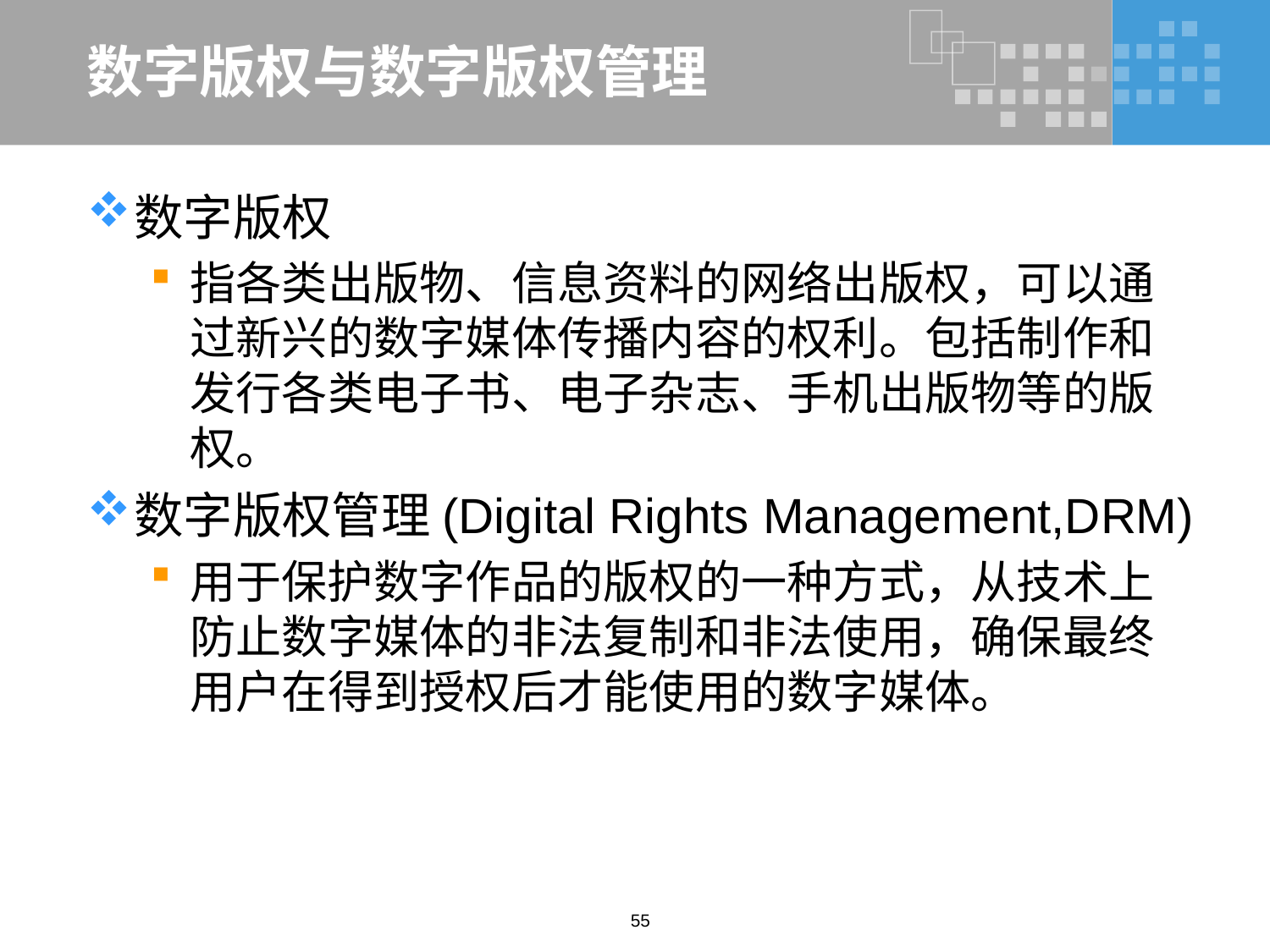

# 数字版权与数字版权管理
数字版权
指各类出版物、信息资料的网络出版权，可以通过新兴的数字媒体传播内容的权利。包括制作和发行各类电子书、电子杂志、手机出版物等的版权。
数字版权管理(Digital Rights Management,DRM)
用于保护数字作品的版权的一种方式，从技术上防止数字媒体的非法复制和非法使用，确保最终用户在得到授权后才能使用的数字媒体。

55